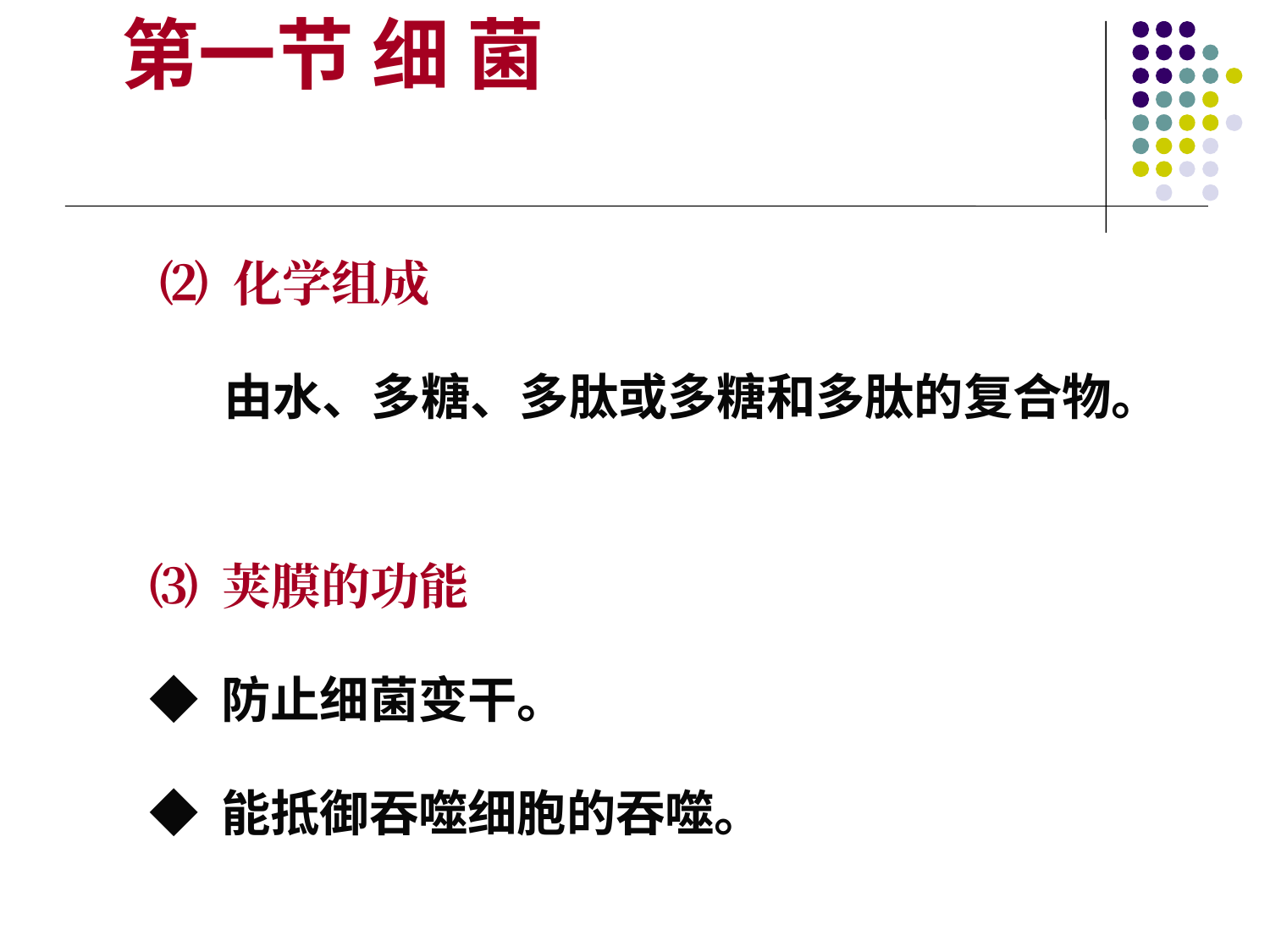

第一节 细 菌
 ⑵ 化学组成
      由水、多糖、多肽或多糖和多肽的复合物。
⑶ 荚膜的功能
◆ 防止细菌变干。
◆ 能抵御吞噬细胞的吞噬。